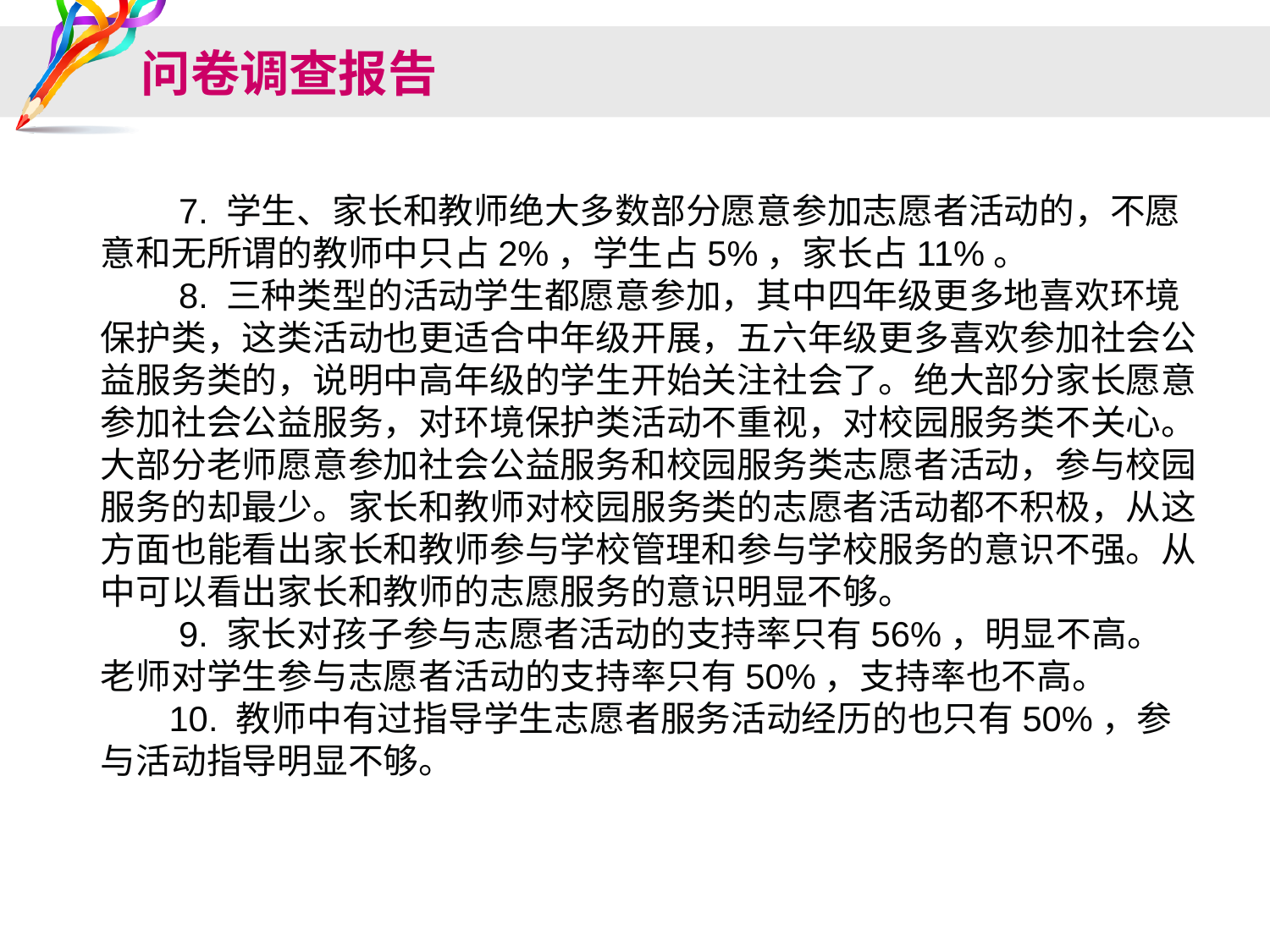

# 问卷调查报告
        7. 学生、家长和教师绝大多数部分愿意参加志愿者活动的，不愿意和无所谓的教师中只占2%，学生占5%，家长占11%。
        8. 三种类型的活动学生都愿意参加，其中四年级更多地喜欢环境保护类，这类活动也更适合中年级开展，五六年级更多喜欢参加社会公益服务类的，说明中高年级的学生开始关注社会了。绝大部分家长愿意参加社会公益服务，对环境保护类活动不重视，对校园服务类不关心。大部分老师愿意参加社会公益服务和校园服务类志愿者活动，参与校园服务的却最少。家长和教师对校园服务类的志愿者活动都不积极，从这方面也能看出家长和教师参与学校管理和参与学校服务的意识不强。从中可以看出家长和教师的志愿服务的意识明显不够。
        9. 家长对孩子参与志愿者活动的支持率只有56%，明显不高。老师对学生参与志愿者活动的支持率只有50%，支持率也不高。
       10. 教师中有过指导学生志愿者服务活动经历的也只有50%，参与活动指导明显不够。